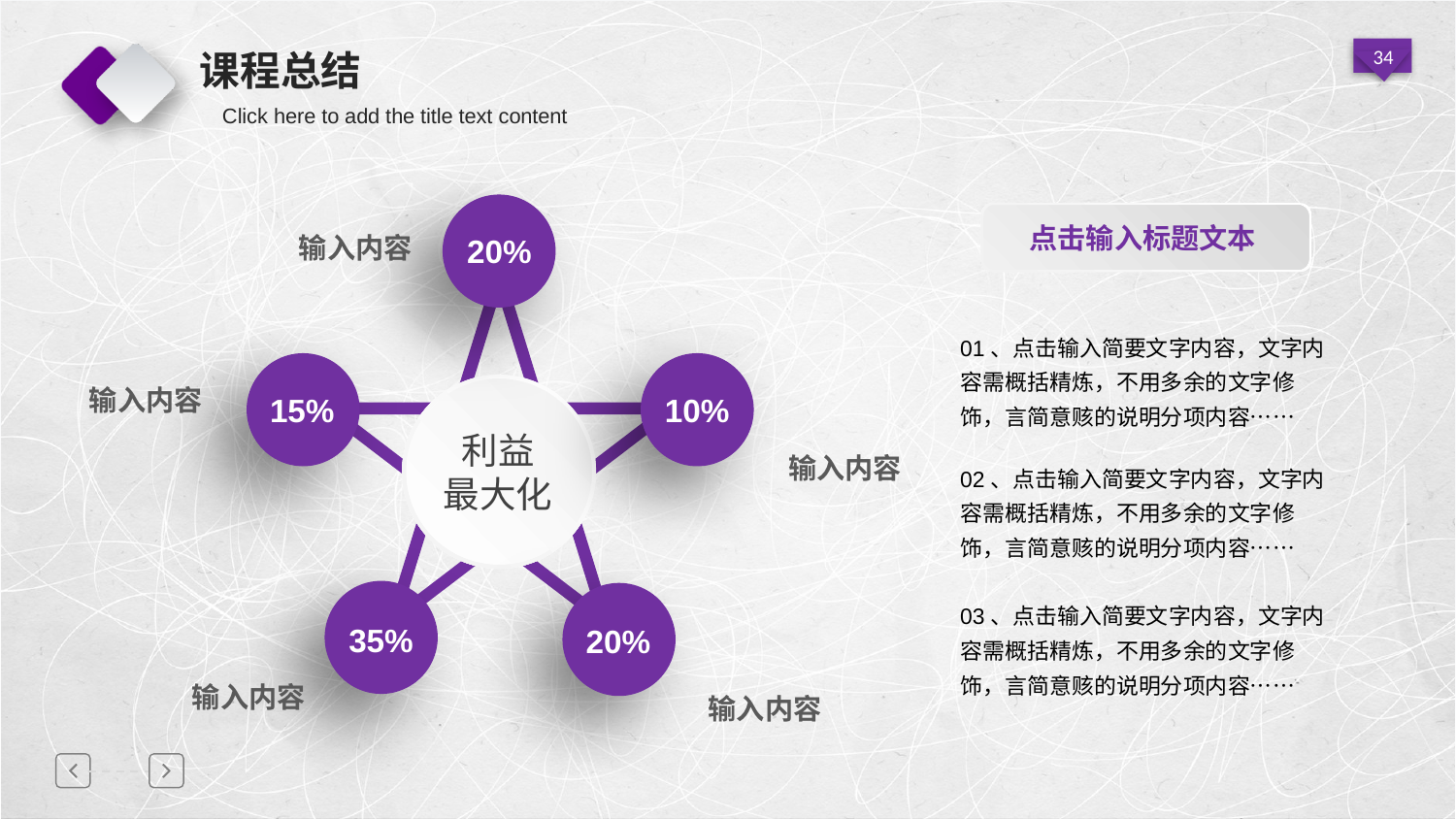

# 课程总结

点击输入标题文本
输入内容
20%

01、点击输入简要文字内容，文字内容需概括精炼，不用多余的文字修饰，言简意赅的说明分项内容……

利益
最大化
输入内容
15%
10%
输入内容
02、点击输入简要文字内容，文字内容需概括精炼，不用多余的文字修饰，言简意赅的说明分项内容……

03、点击输入简要文字内容，文字内容需概括精炼，不用多余的文字修饰，言简意赅的说明分项内容……
35%
20%
输入内容
输入内容
延迟符